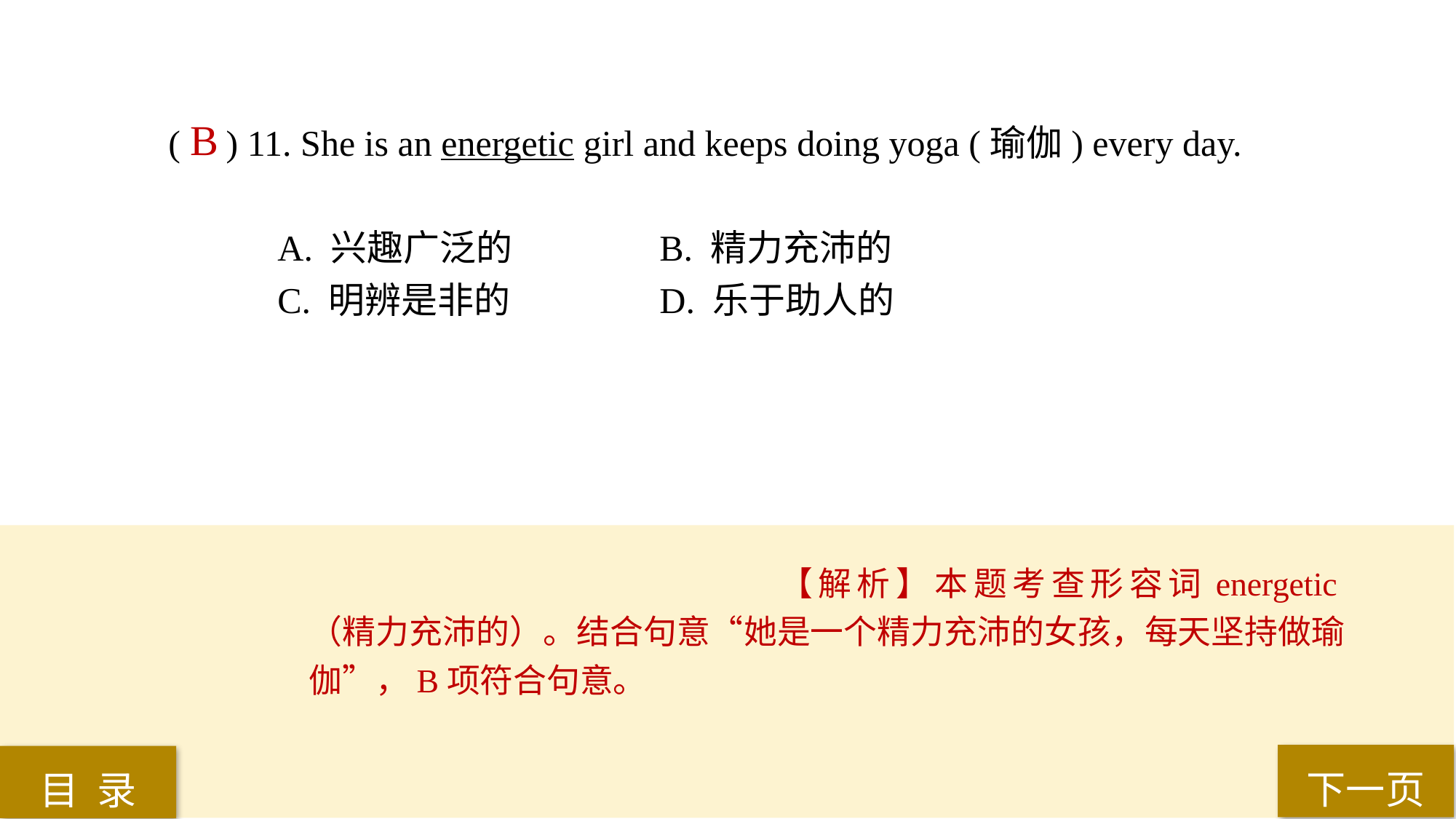

(     ) 11. She is an energetic girl and keeps doing yoga (瑜伽) every day.

A. 兴趣广泛的 		B. 精力充沛的
C. 明辨是非的 		D. 乐于助人的
B
【解析】本题考查形容词energetic（精力充沛的）。结合句意“她是一个精力充沛的女孩，每天坚持做瑜伽”，B项符合句意。